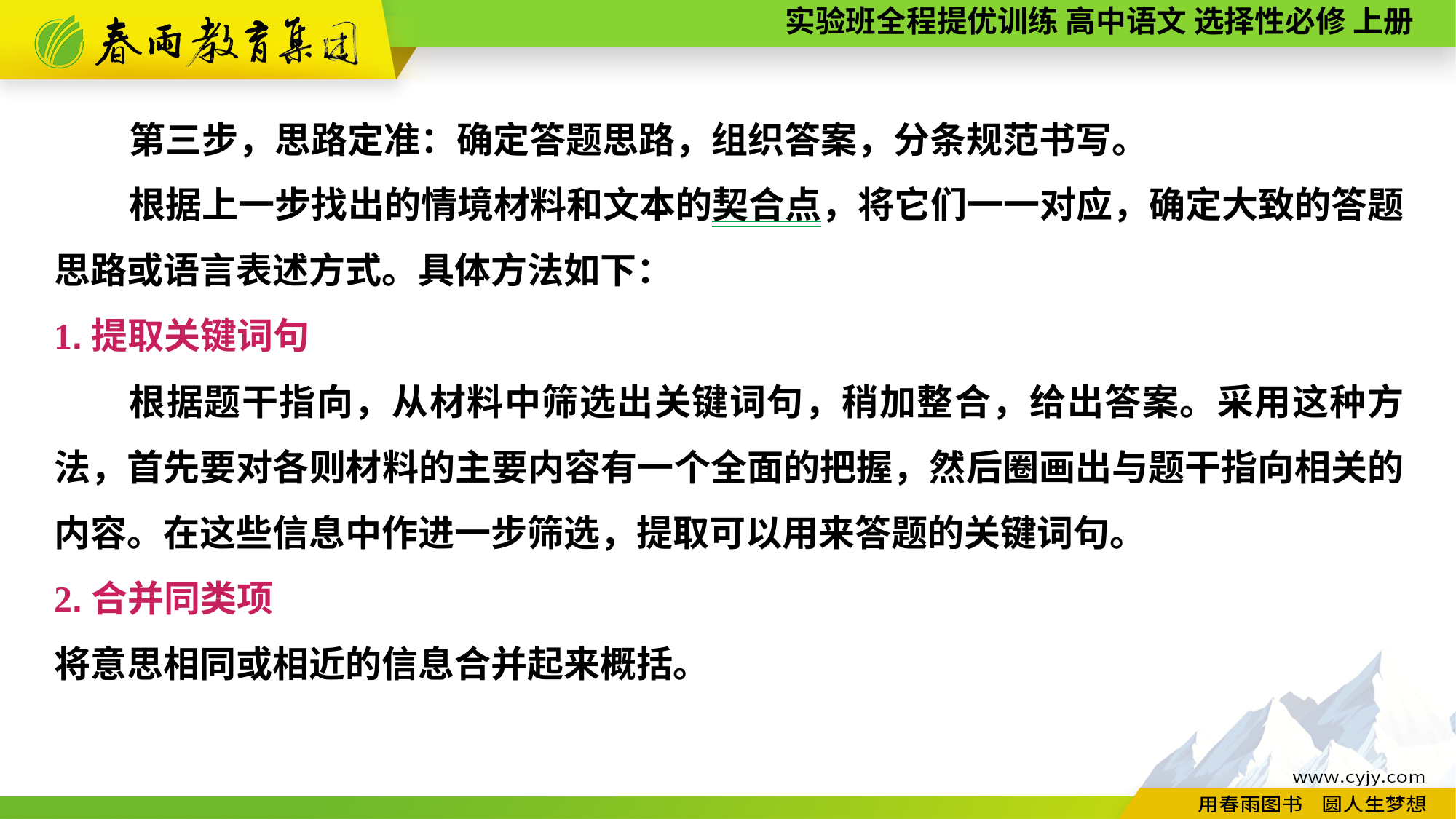

第三步，思路定准：确定答题思路，组织答案，分条规范书写。
根据上一步找出的情境材料和文本的契合点，将它们一一对应，确定大致的答题思路或语言表述方式。具体方法如下：
1.提取关键词句
根据题干指向，从材料中筛选出关键词句，稍加整合，给出答案。采用这种方法，首先要对各则材料的主要内容有一个全面的把握，然后圈画出与题干指向相关的内容。在这些信息中作进一步筛选，提取可以用来答题的关键词句。
2.合并同类项
将意思相同或相近的信息合并起来概括。